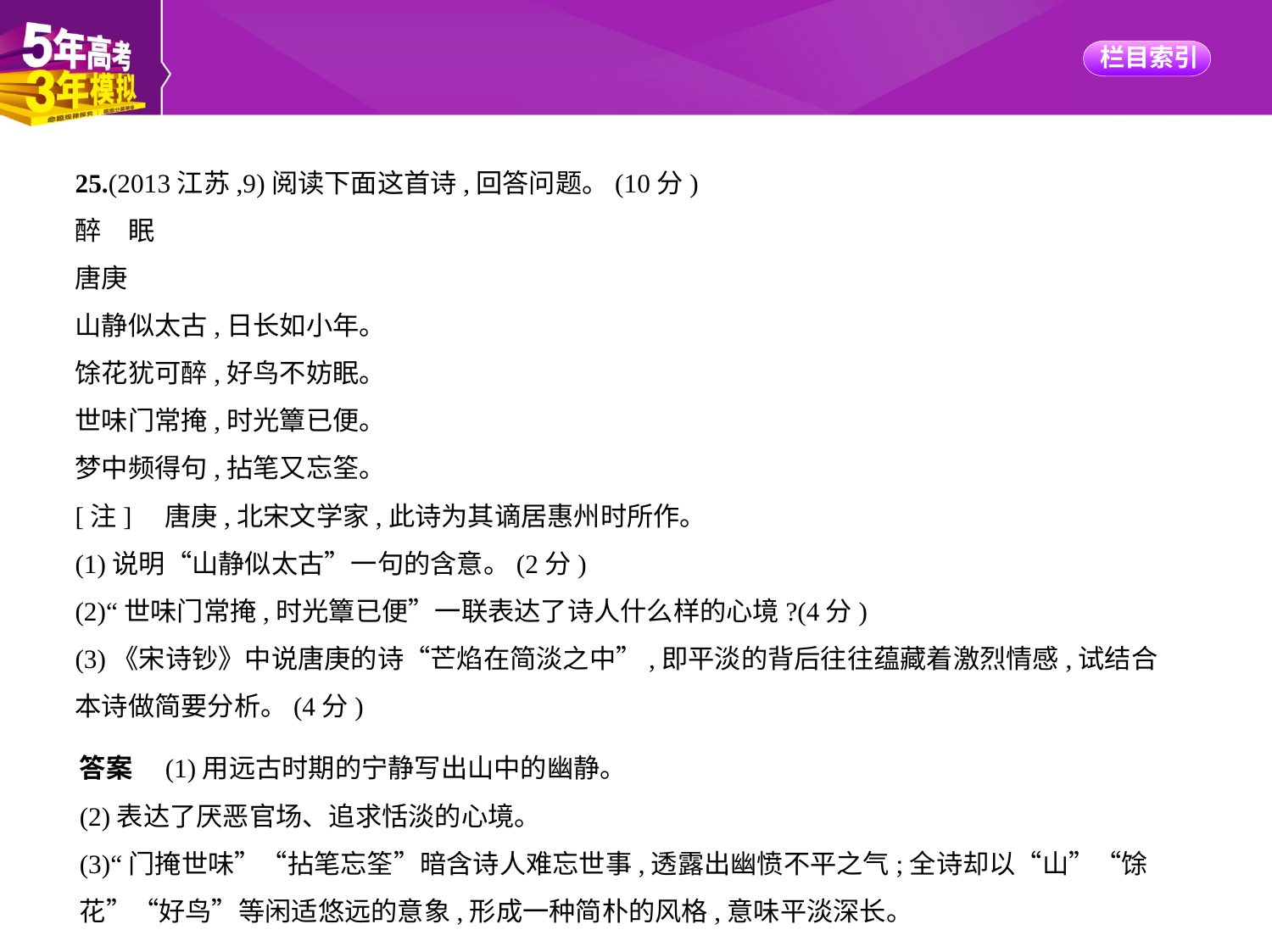

25.(2013江苏,9)阅读下面这首诗,回答问题。(10分)
醉　眠
唐庚
山静似太古,日长如小年。
馀花犹可醉,好鸟不妨眠。
世味门常掩,时光簟已便。
梦中频得句,拈笔又忘筌。
[注]    唐庚,北宋文学家,此诗为其谪居惠州时所作。
(1)说明“山静似太古”一句的含意。(2分)
(2)“世味门常掩,时光簟已便”一联表达了诗人什么样的心境?(4分)
(3)《宋诗钞》中说唐庚的诗“芒焰在简淡之中”,即平淡的背后往往蕴藏着激烈情感,试结合
本诗做简要分析。(4分)
答案　(1)用远古时期的宁静写出山中的幽静。
(2)表达了厌恶官场、追求恬淡的心境。
(3)“门掩世味”“拈笔忘筌”暗含诗人难忘世事,透露出幽愤不平之气;全诗却以“山”“馀
花”“好鸟”等闲适悠远的意象,形成一种简朴的风格,意味平淡深长。